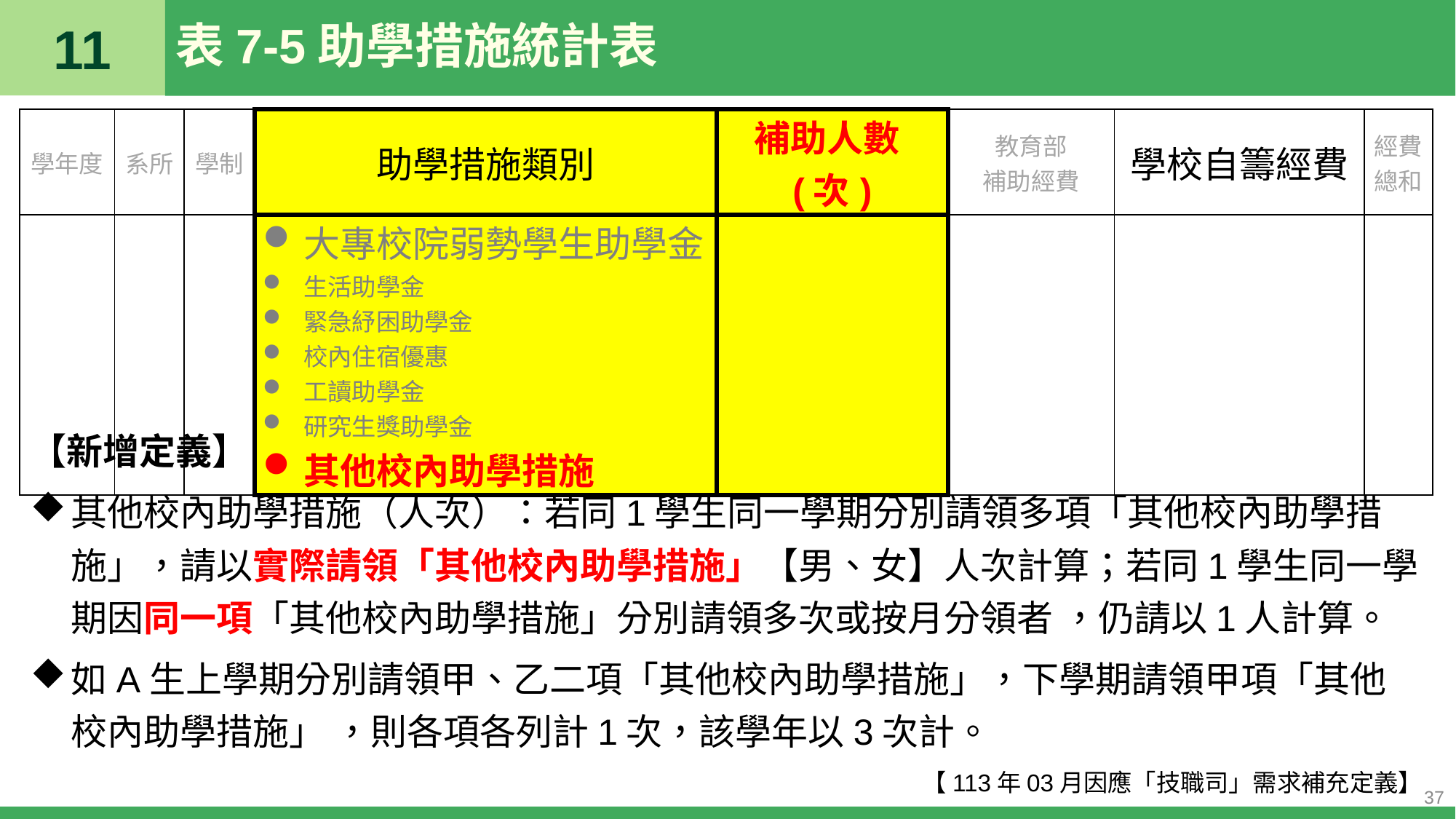

11
# 表7-5助學措施統計表
| 學年度 | 系所 | 學制 | 助學措施類別 | 補助人數(次) | 教育部 補助經費 | 學校自籌經費 | 經費總和 |
| --- | --- | --- | --- | --- | --- | --- | --- |
|  |  |  | 大專校院弱勢學生助學金 生活助學金 緊急紓困助學金 校內住宿優惠 工讀助學金 研究生獎助學金 其他校內助學措施 |  |  |  |  |
【新增定義】：補助人數（次）
其他校內助學措施（人次）：若同1學生同一學期分別請領多項「其他校內助學措施」，請以實際請領「其他校內助學措施」【男、女】人次計算；若同1學生同一學期因同一項「其他校內助學措施」分別請領多次或按月分領者 ，仍請以1人計算。
如A生上學期分別請領甲、乙二項「其他校內助學措施」，下學期請領甲項「其他校內助學措施」 ，則各項各列計1次，該學年以3次計。
【113年03月因應「技職司」需求補充定義】
37